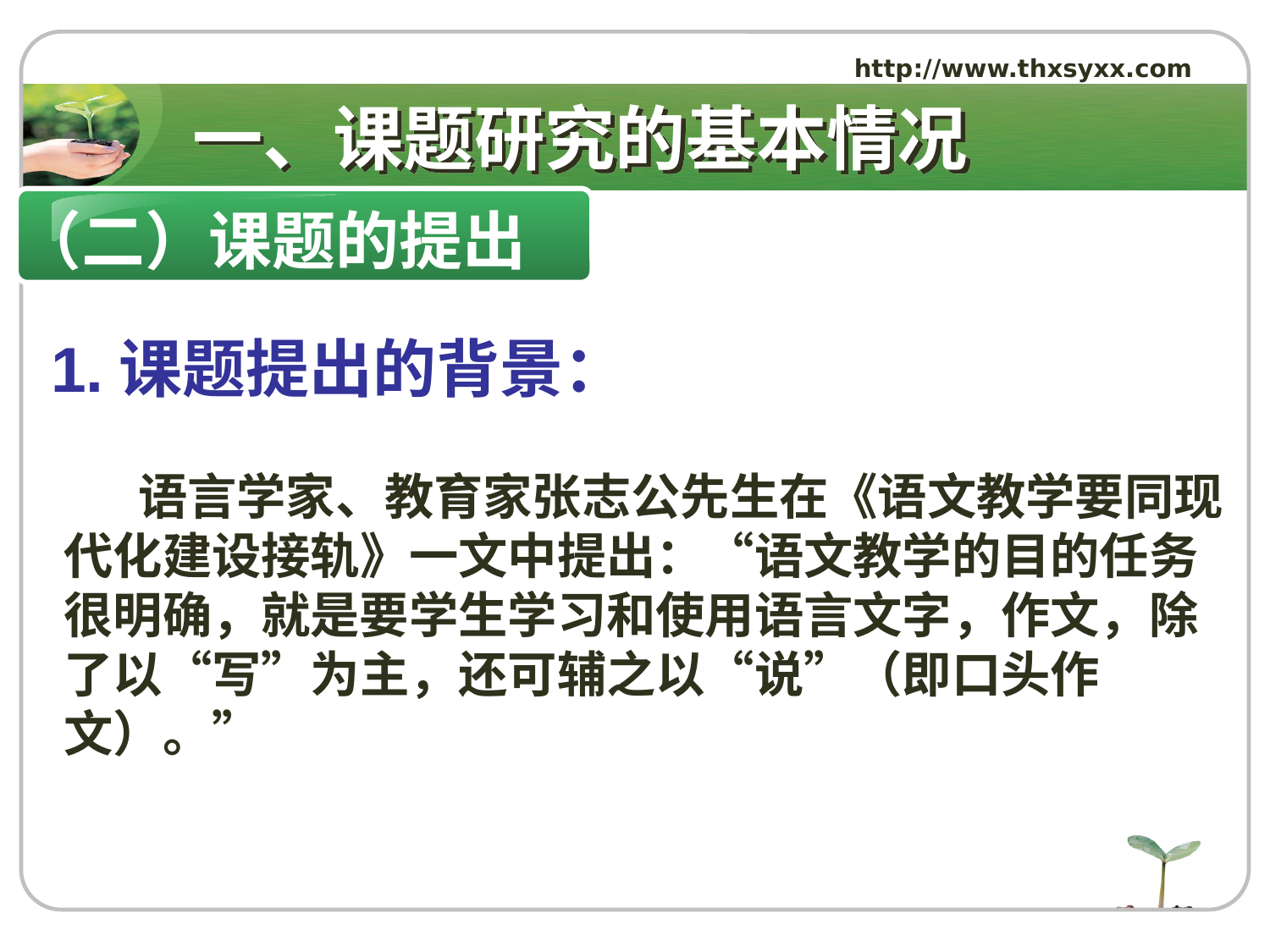

http://www.thxsyxx.com
# 一、课题研究的基本情况

（二）课题的提出
 1.课题提出的背景：
           语言学家、教育家张志公先生在《语文教学要同现代化建设接轨》一文中提出：“语文教学的目的任务很明确，就是要学生学习和使用语言文字，作文，除了以“写”为主，还可辅之以“说”（即口头作文）。”